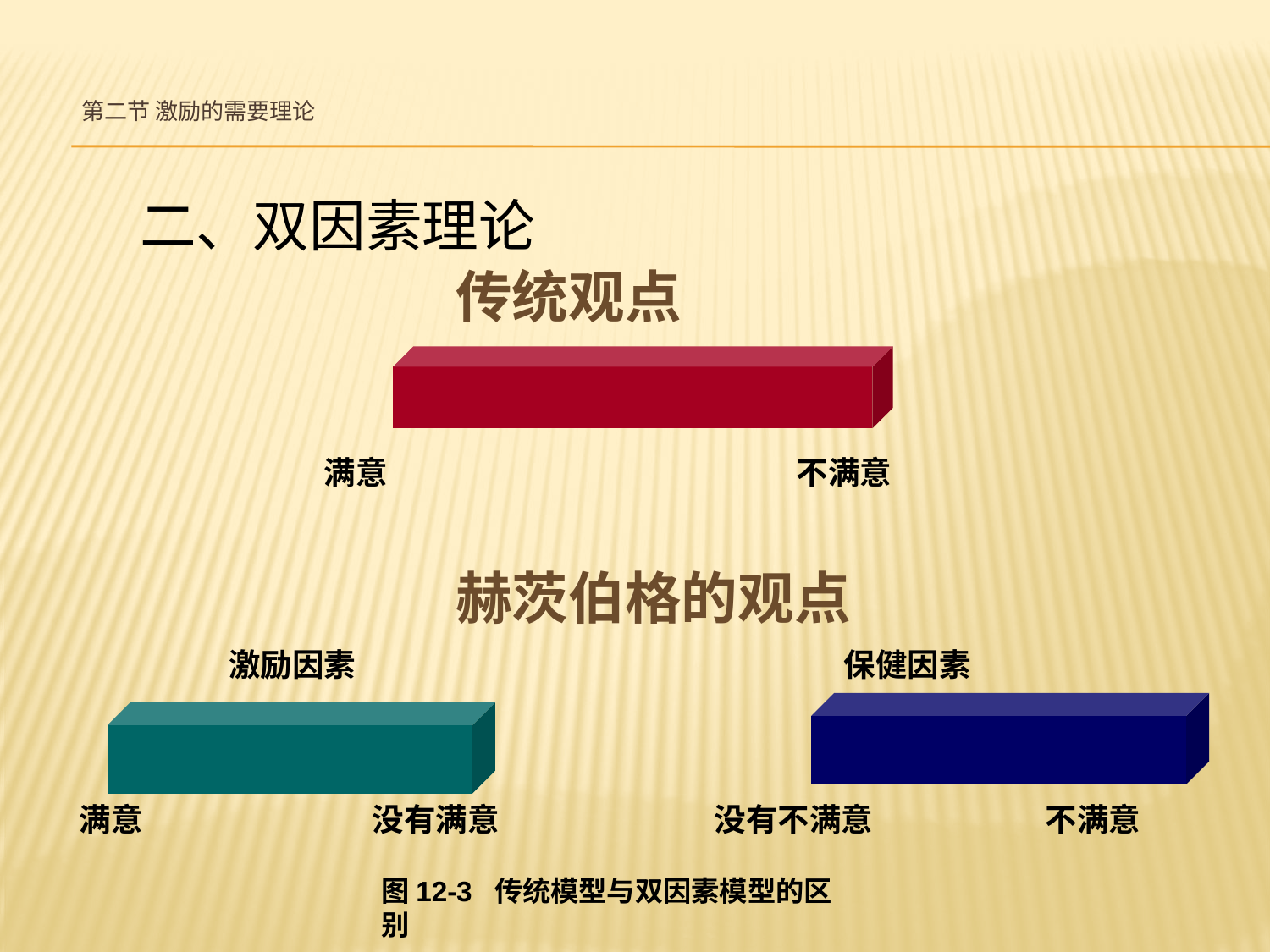

# 第二节 激励的需要理论

 二、双因素理论

                             传统观点

满意                                                         不满意
赫茨伯格的观点
       激励因素                                                                    保健因素

满意                                没有满意                              没有不满意                        不满意
图12-3  传统模型与双因素模型的区别